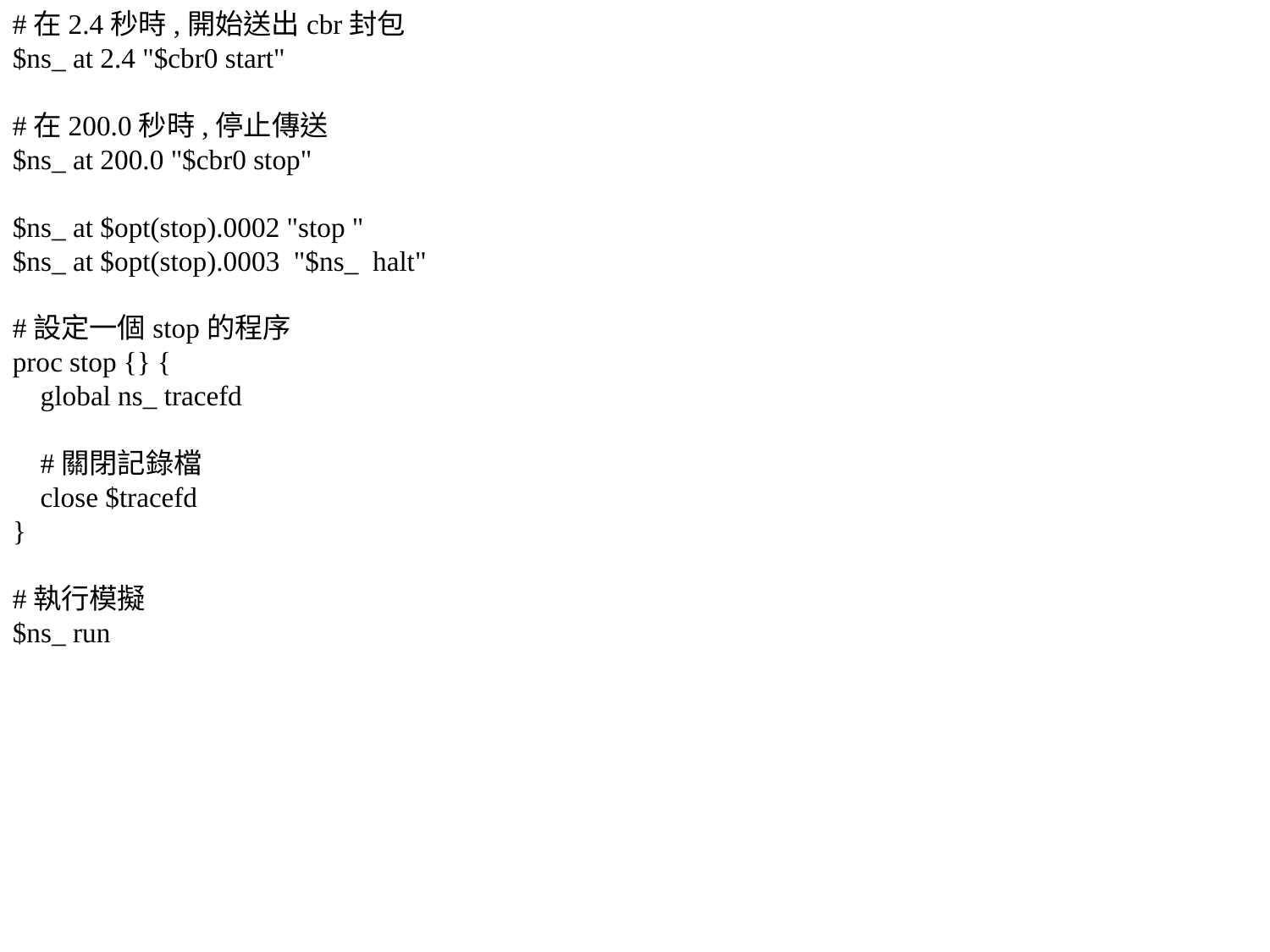

#在2.4秒時,開始送出cbr封包
$ns_ at 2.4 "$cbr0 start"

#在200.0秒時,停止傳送
$ns_ at 200.0 "$cbr0 stop"

$ns_ at $opt(stop).0002 "stop "
$ns_ at $opt(stop).0003  "$ns_  halt"

#設定一個stop的程序
proc stop {} {
    global ns_ tracefd

    #關閉記錄檔
    close $tracefd
}

#執行模擬
$ns_ run